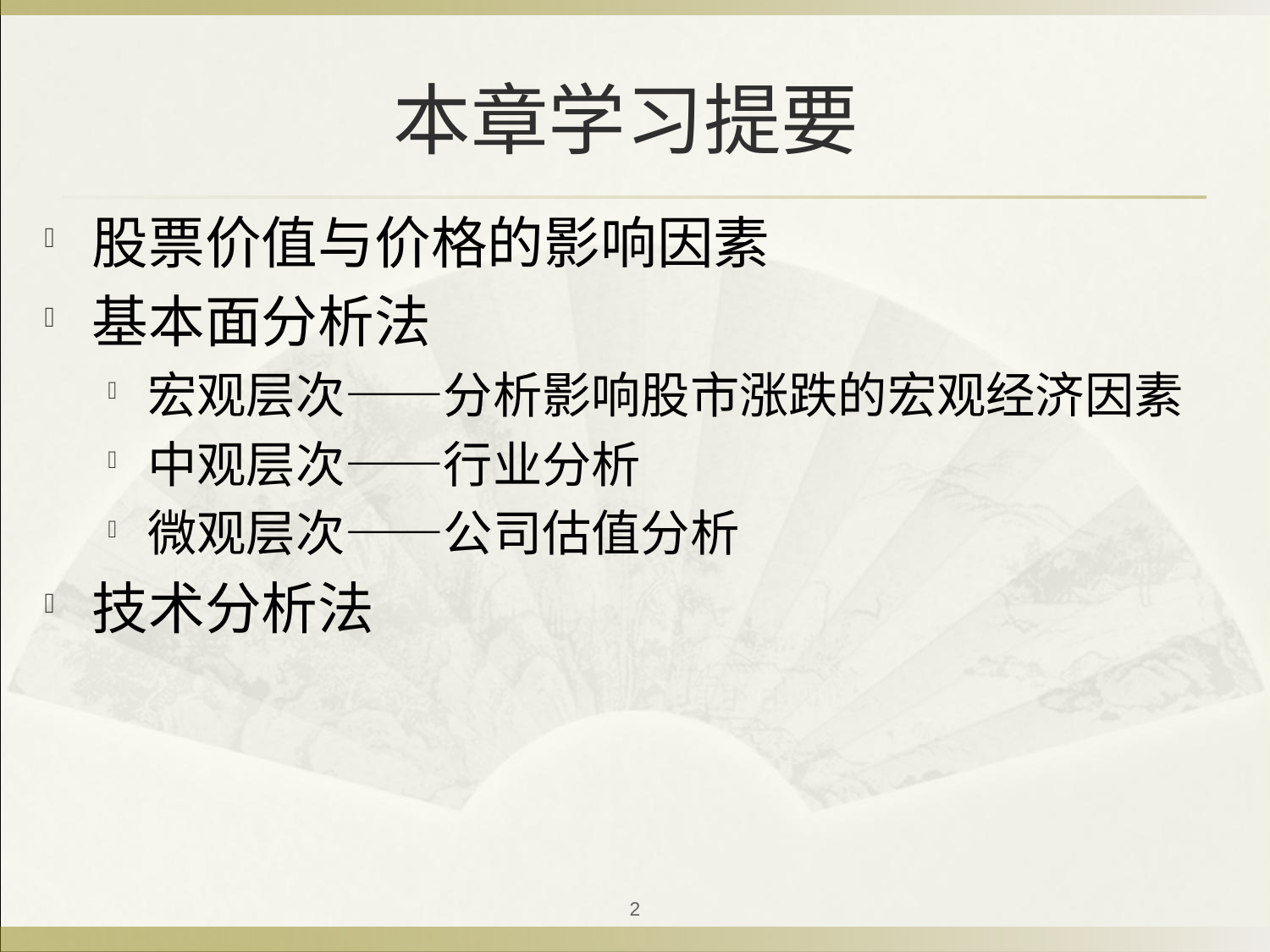

# 本章学习提要
股票价值与价格的影响因素
基本面分析法
宏观层次——分析影响股市涨跌的宏观经济因素
中观层次——行业分析
微观层次——公司估值分析
技术分析法
2